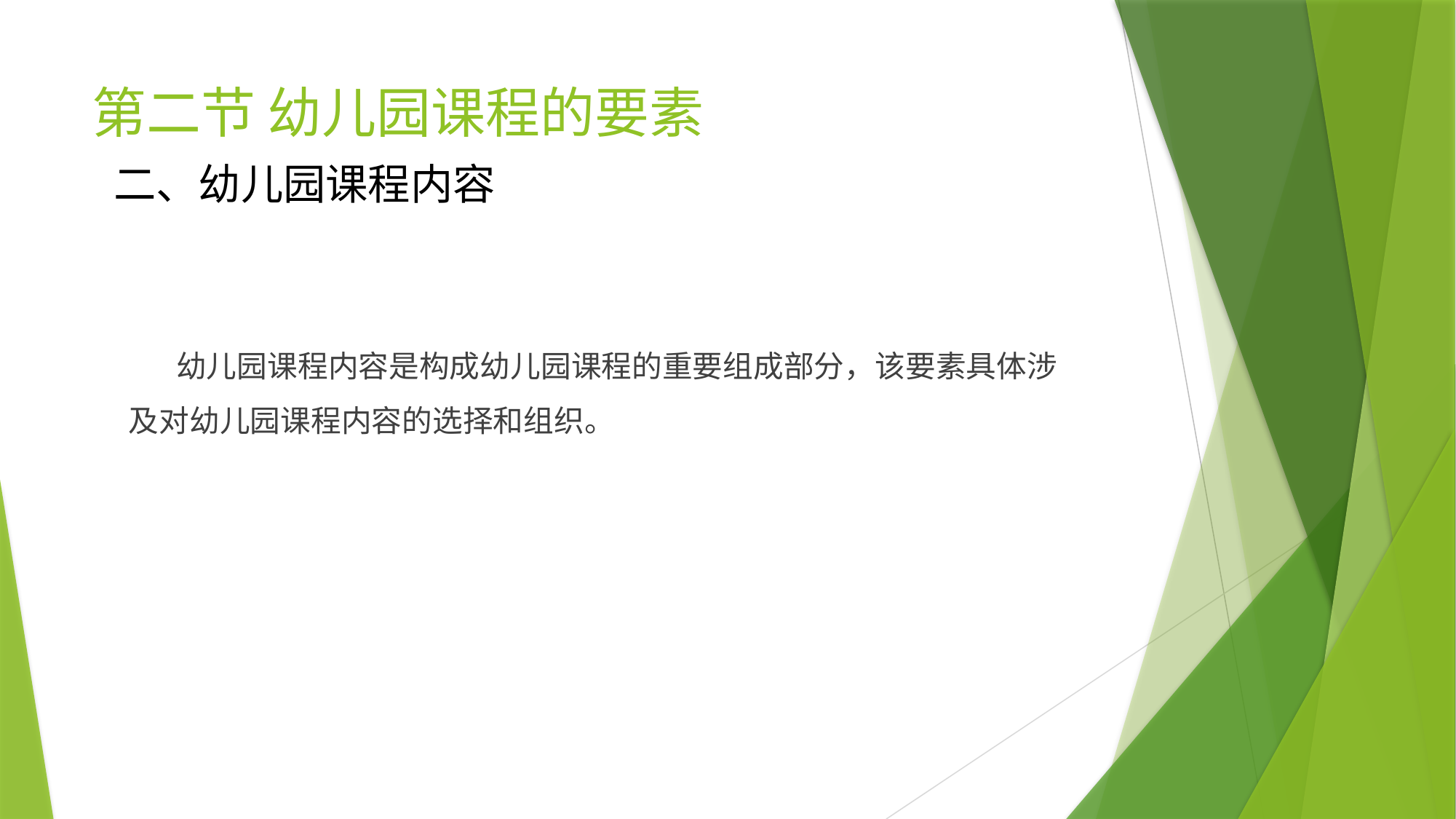

# 第二节 幼儿园课程的要素
二、幼儿园课程内容
      幼儿园课程内容是构成幼儿园课程的重要组成部分，该要素具体涉及对幼儿园课程内容的选择和组织。